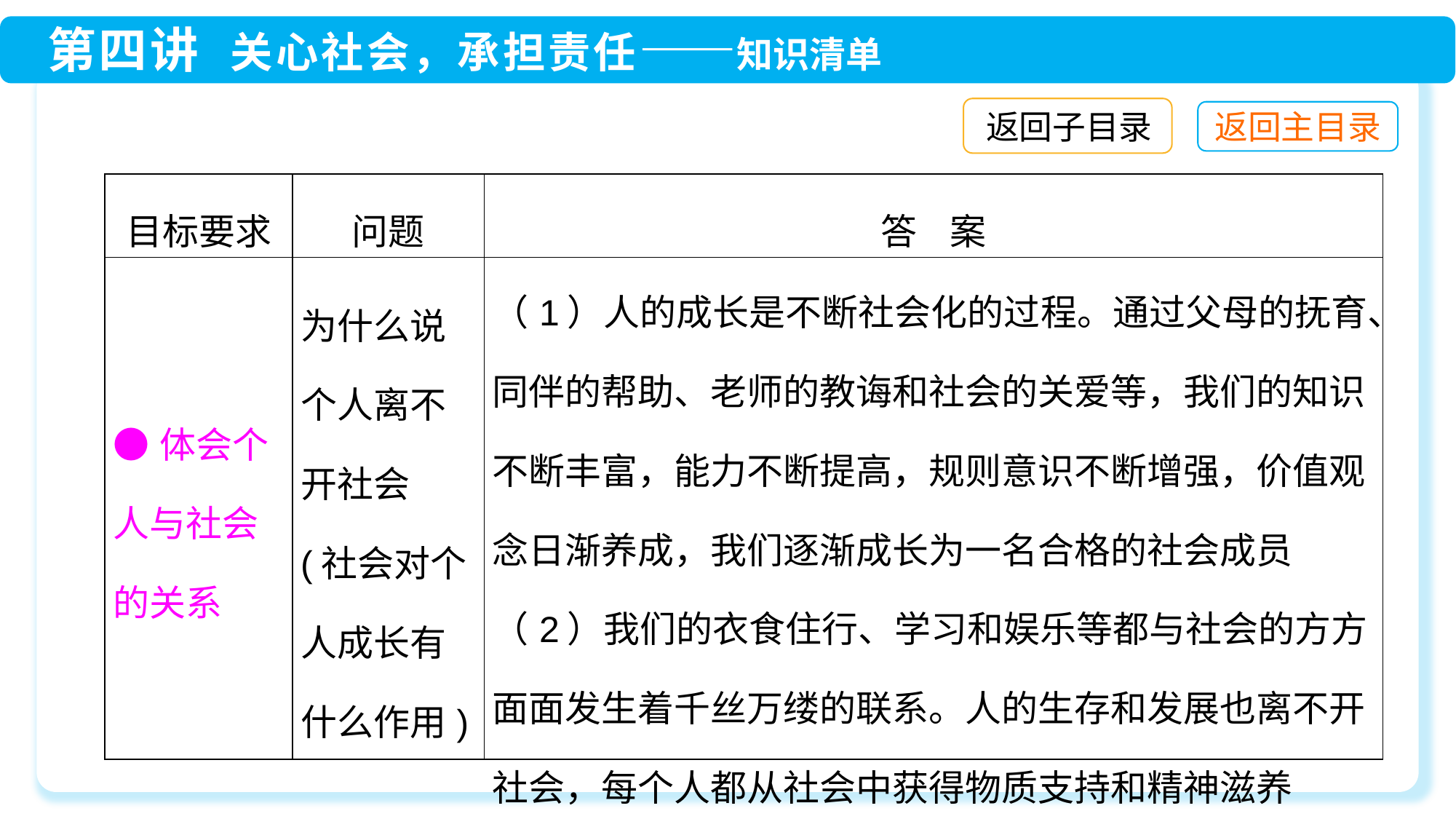

返回子目录
| 目标要求 | 问题 | 答 案 |
| --- | --- | --- |
| ●体会个人与社会的关系 | 为什么说个人离不开社会(社会对个人成长有什么作用) | （1）人的成长是不断社会化的过程。通过父母的抚育、同伴的帮助、老师的教诲和社会的关爱等，我们的知识不断丰富，能力不断提高，规则意识不断增强，价值观念日渐养成，我们逐渐成长为一名合格的社会成员 （2）我们的衣食住行、学习和娱乐等都与社会的方方面面发生着千丝万缕的联系。人的生存和发展也离不开社会，每个人都从社会中获得物质支持和精神滋养 |